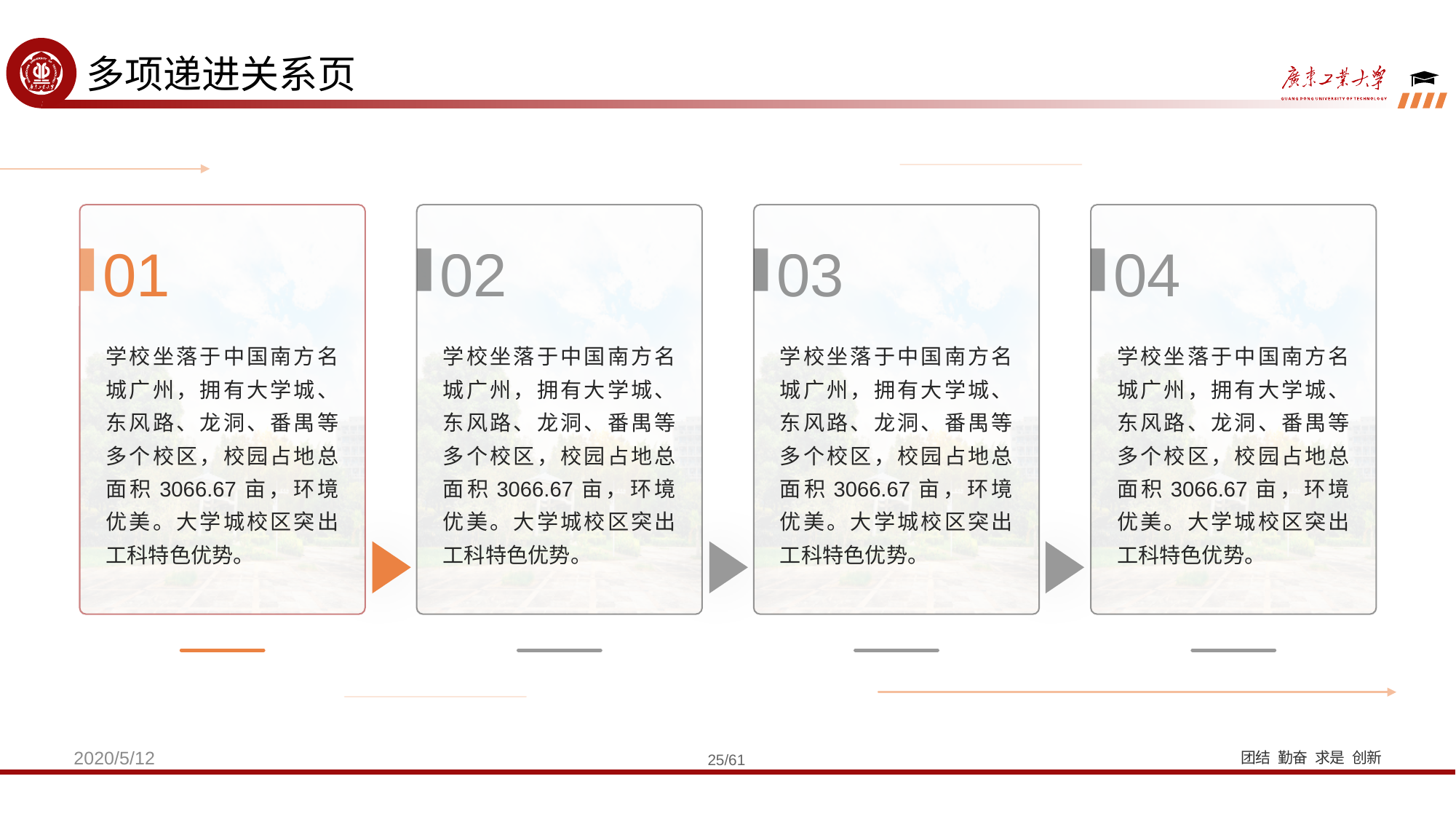

多项递进关系页

01
02
03
04

学校坐落于中国南方名城广州，拥有大学城、东风路、龙洞、番禺等多个校区，校园占地总面积3066.67亩，环境优美。大学城校区突出工科特色优势。
学校坐落于中国南方名城广州，拥有大学城、东风路、龙洞、番禺等多个校区，校园占地总面积3066.67亩，环境优美。大学城校区突出工科特色优势。
学校坐落于中国南方名城广州，拥有大学城、东风路、龙洞、番禺等多个校区，校园占地总面积3066.67亩，环境优美。大学城校区突出工科特色优势。
学校坐落于中国南方名城广州，拥有大学城、东风路、龙洞、番禺等多个校区，校园占地总面积3066.67亩，环境优美。大学城校区突出工科特色优势。